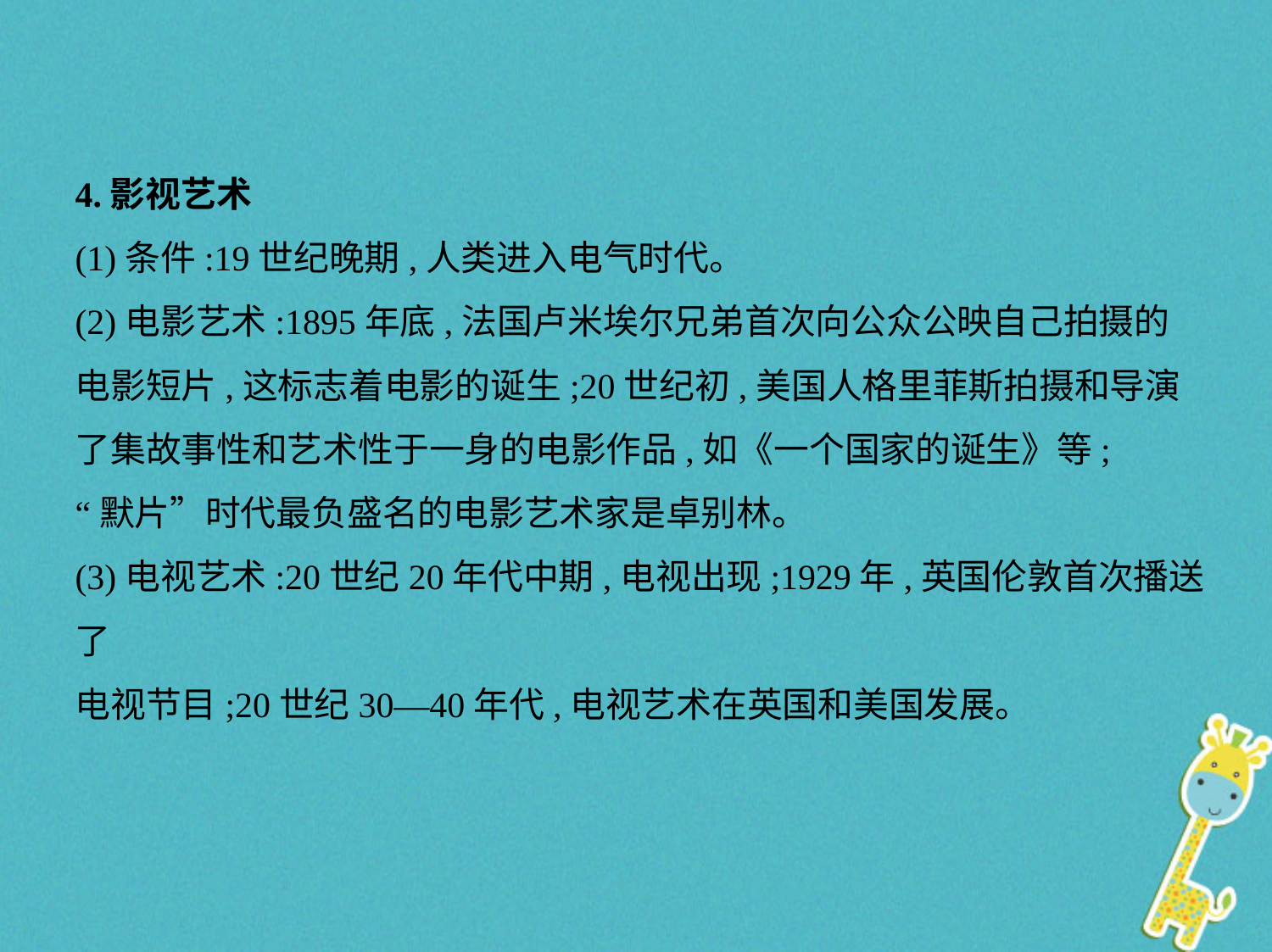

4.影视艺术
(1)条件:19世纪晚期,人类进入电气时代。
(2)电影艺术:1895年底,法国卢米埃尔兄弟首次向公众公映自己拍摄的
电影短片,这标志着电影的诞生;20世纪初,美国人格里菲斯拍摄和导演
了集故事性和艺术性于一身的电影作品,如《一个国家的诞生》等;
“默片”时代最负盛名的电影艺术家是卓别林。
(3)电视艺术:20世纪20年代中期,电视出现;1929年,英国伦敦首次播送了
电视节目;20世纪30—40年代,电视艺术在英国和美国发展。